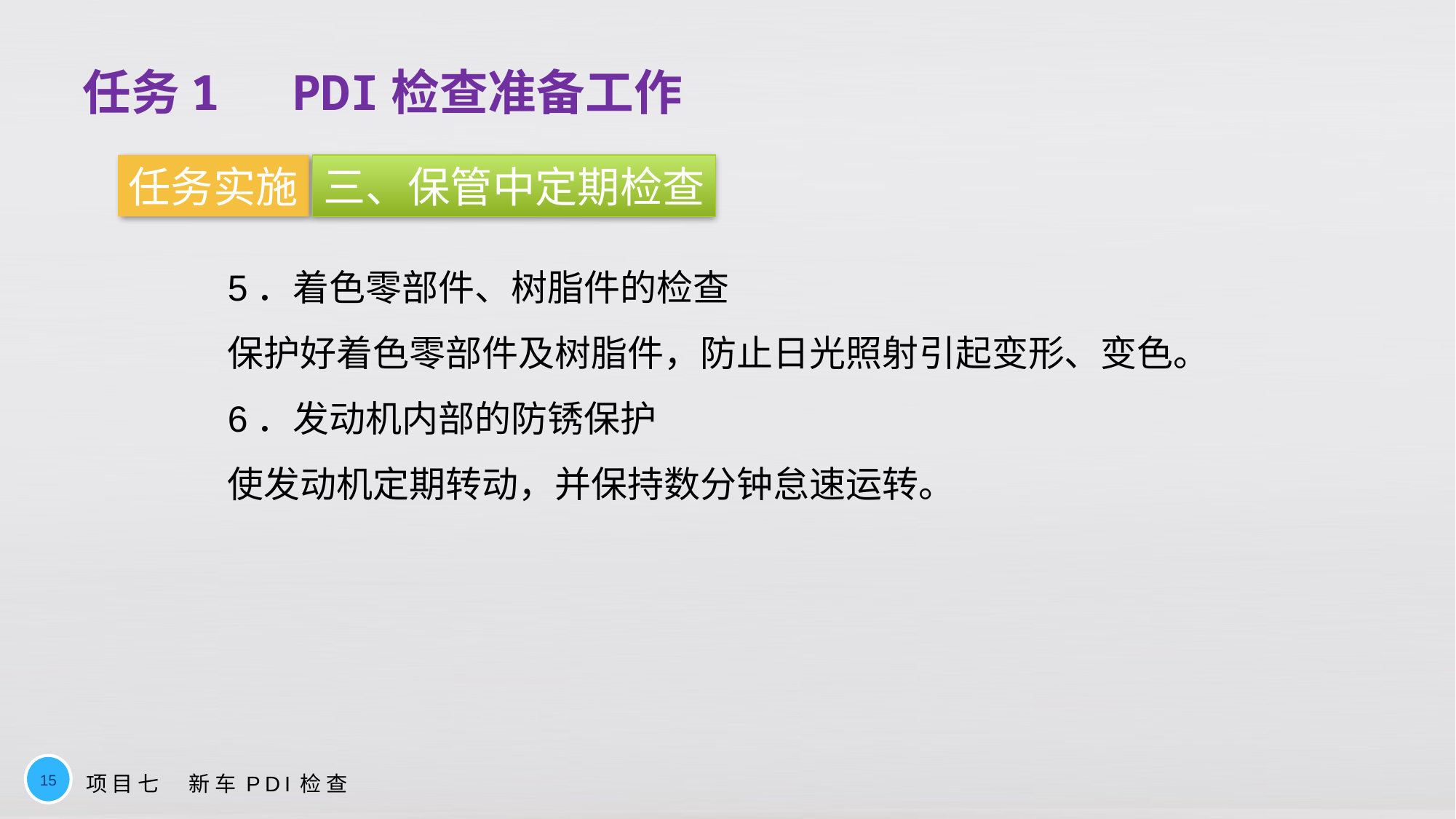

任务1　PDI检查准备工作
任务实施
三、保管中定期检查
5．着色零部件、树脂件的检查
保护好着色零部件及树脂件，防止日光照射引起变形、变色。
6．发动机内部的防锈保护
使发动机定期转动，并保持数分钟怠速运转。
15